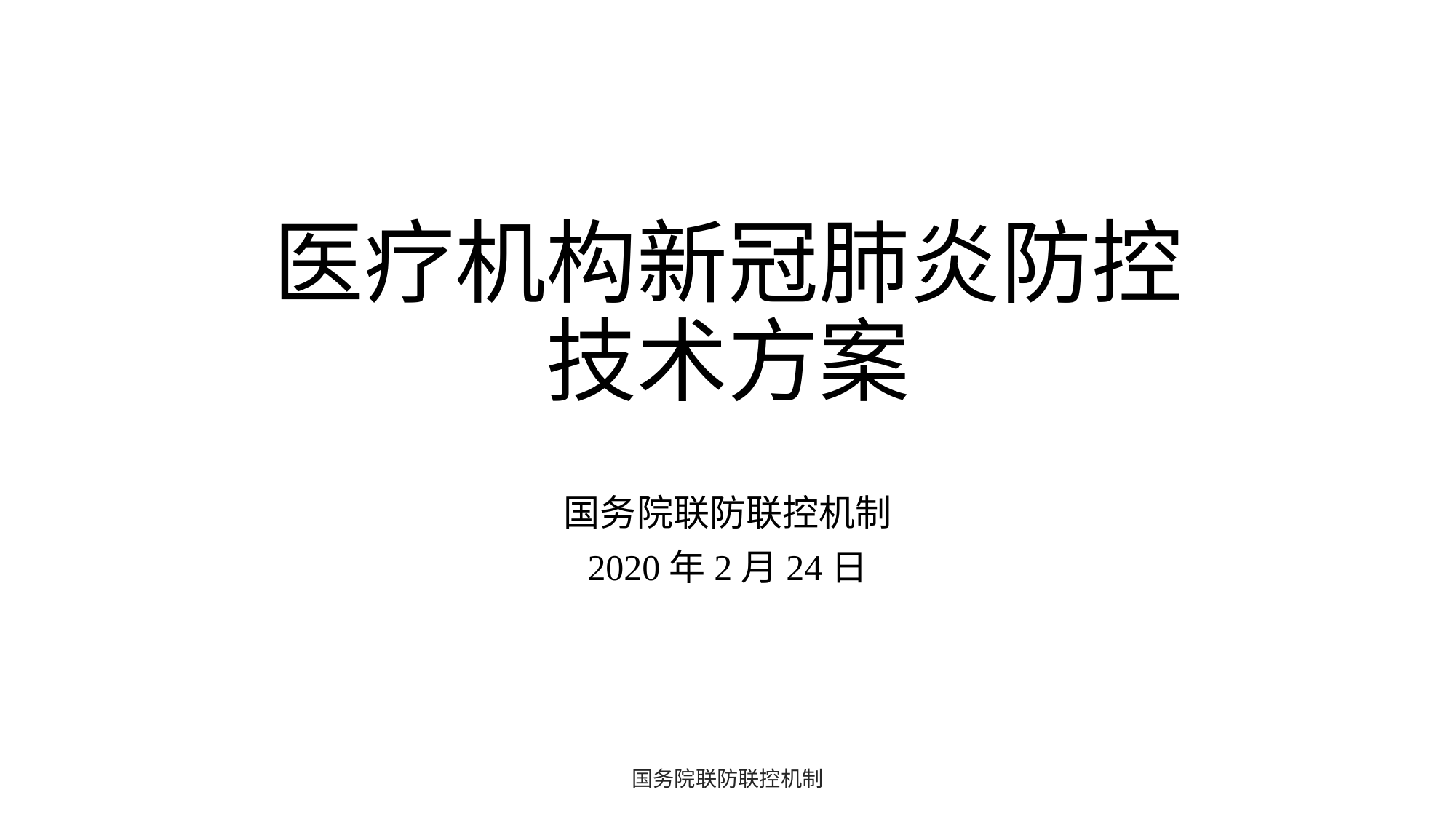

# 医疗机构新冠肺炎防控 技术方案

国务院联防联控机制
2020年2月24日

国务院联防联控机制
1